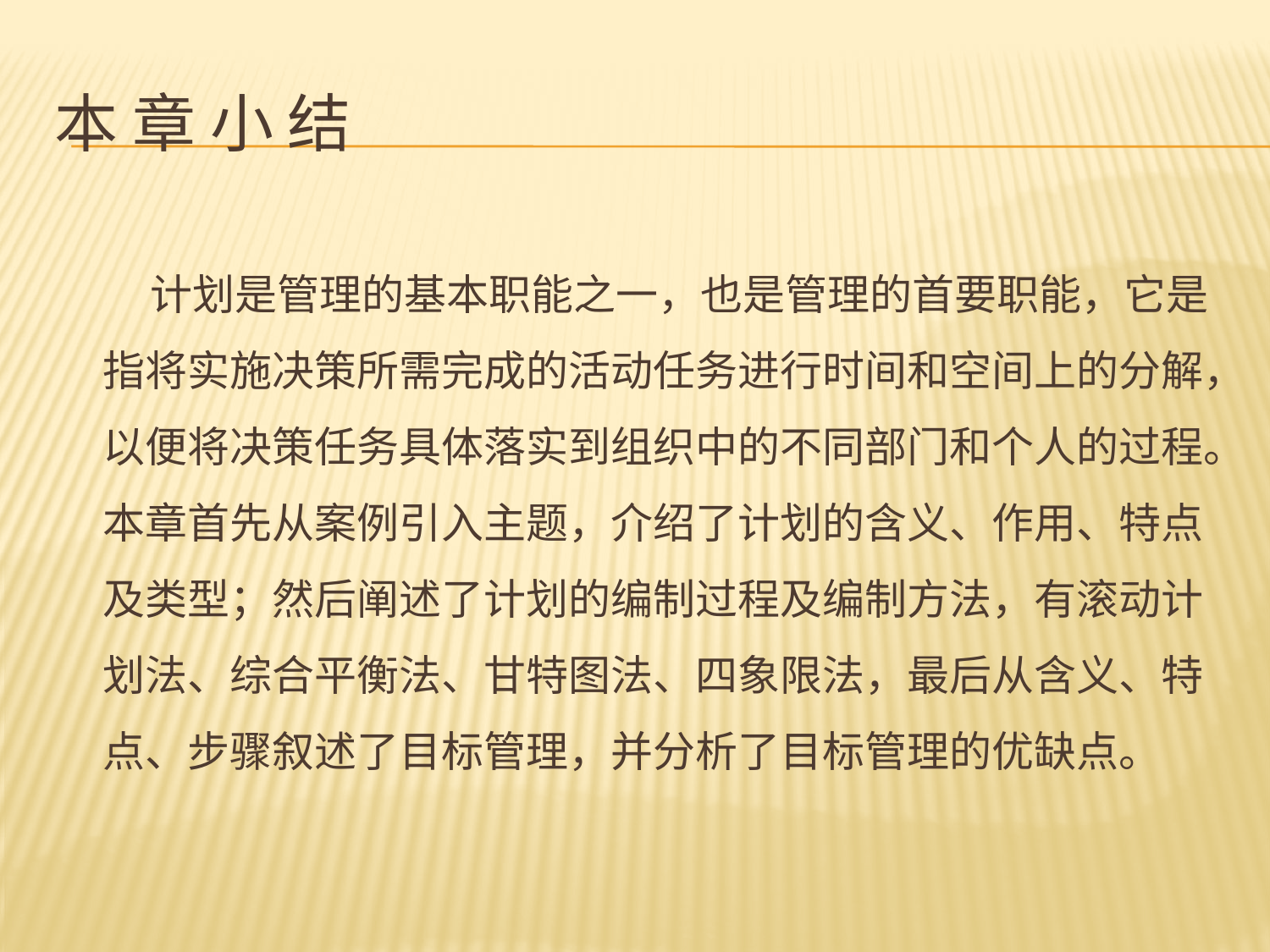

# 本 章 小 结
计划是管理的基本职能之一，也是管理的首要职能，它是指将实施决策所需完成的活动任务进行时间和空间上的分解，以便将决策任务具体落实到组织中的不同部门和个人的过程。本章首先从案例引入主题，介绍了计划的含义、作用、特点及类型；然后阐述了计划的编制过程及编制方法，有滚动计划法、综合平衡法、甘特图法、四象限法，最后从含义、特点、步骤叙述了目标管理，并分析了目标管理的优缺点。